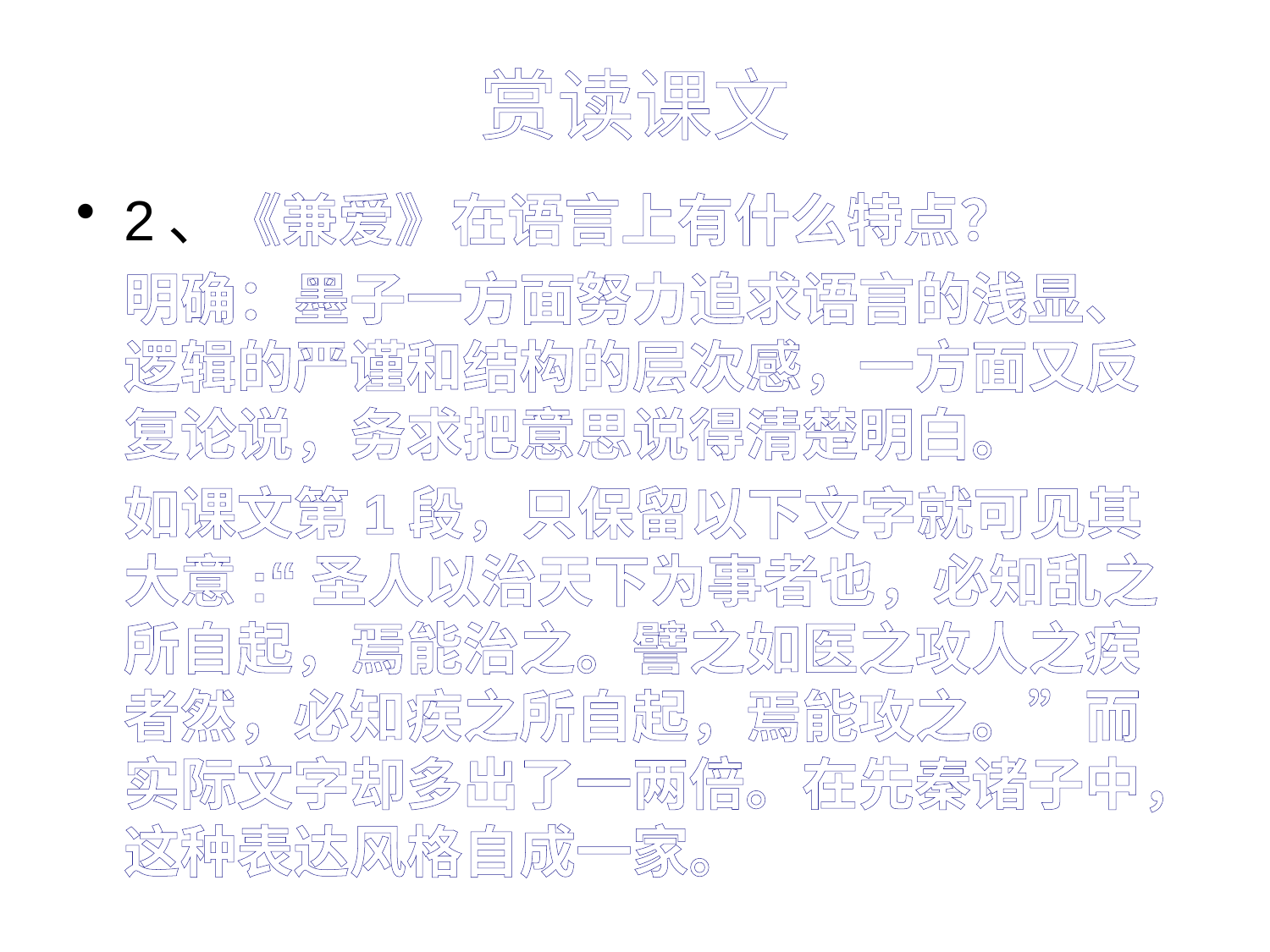

# 赏读课文
2、《兼爱》在语言上有什么特点？
明确：墨子一方面努力追求语言的浅显、逻辑的严谨和结构的层次感，一方面又反复论说，务求把意思说得清楚明白。
如课文第1段，只保留以下文字就可见其大意:“圣人以治天下为事者也，必知乱之所自起，焉能治之。譬之如医之攻人之疾者然，必知疾之所自起，焉能攻之。”而实际文字却多出了一两倍。在先秦诸子中，这种表达风格自成一家。